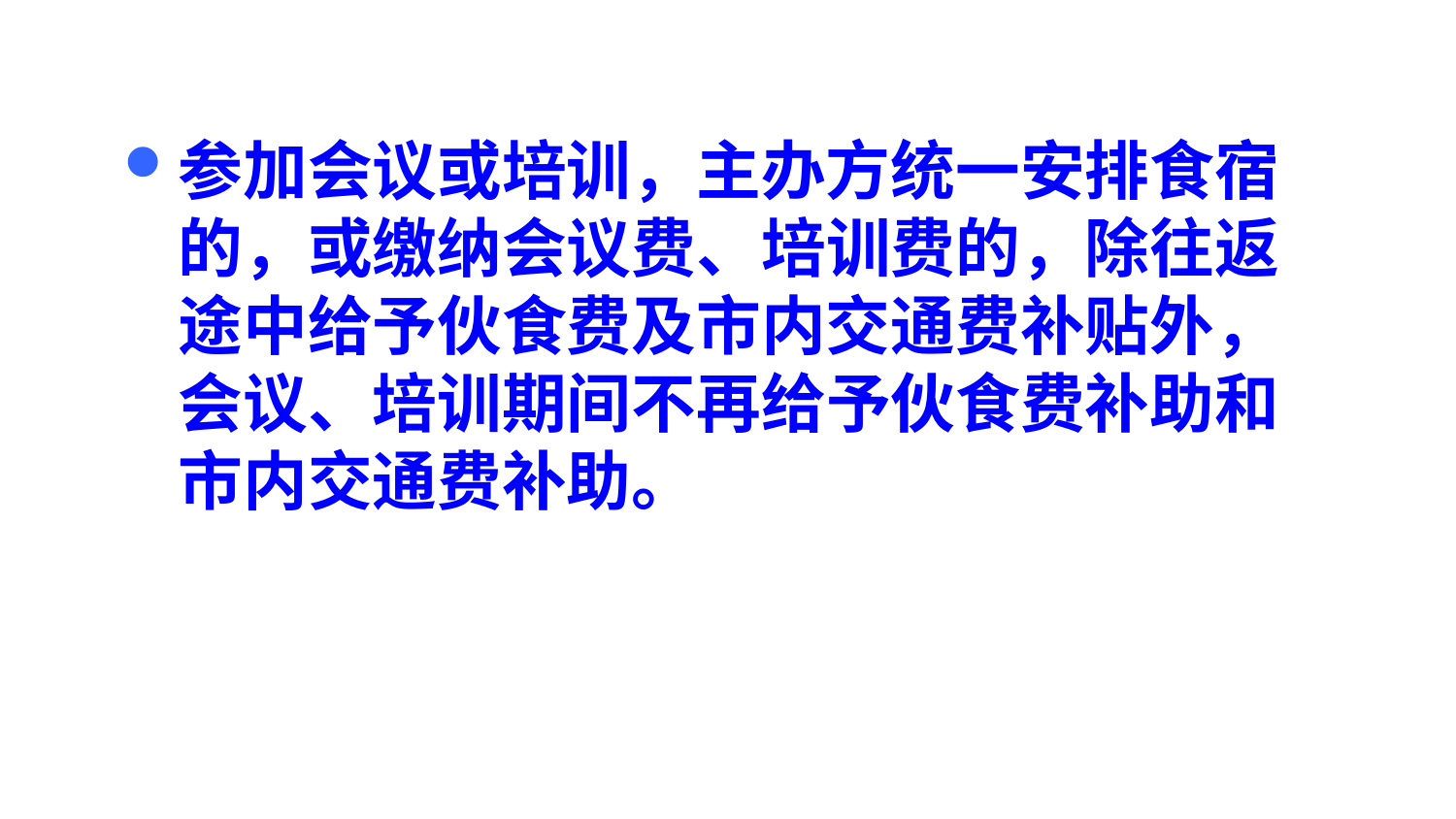

参加会议或培训，主办方统一安排食宿的，或缴纳会议费、培训费的，除往返途中给予伙食费及市内交通费补贴外，会议、培训期间不再给予伙食费补助和市内交通费补助。